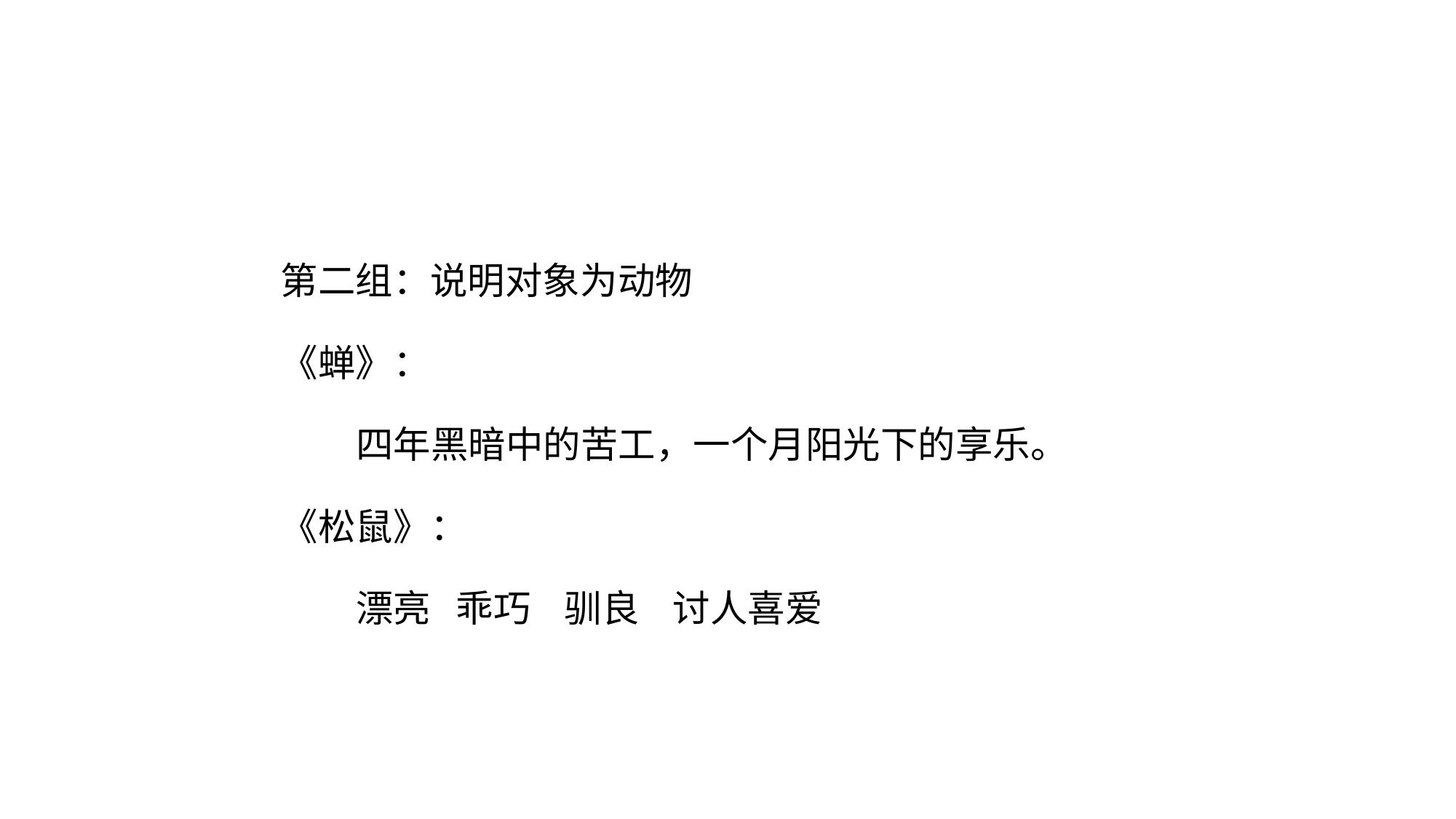

第二组：说明对象为动物
《蝉》：
        四年黑暗中的苦工，一个月阳光下的享乐。
《松鼠》：
        漂亮   乖巧    驯良    讨人喜爱